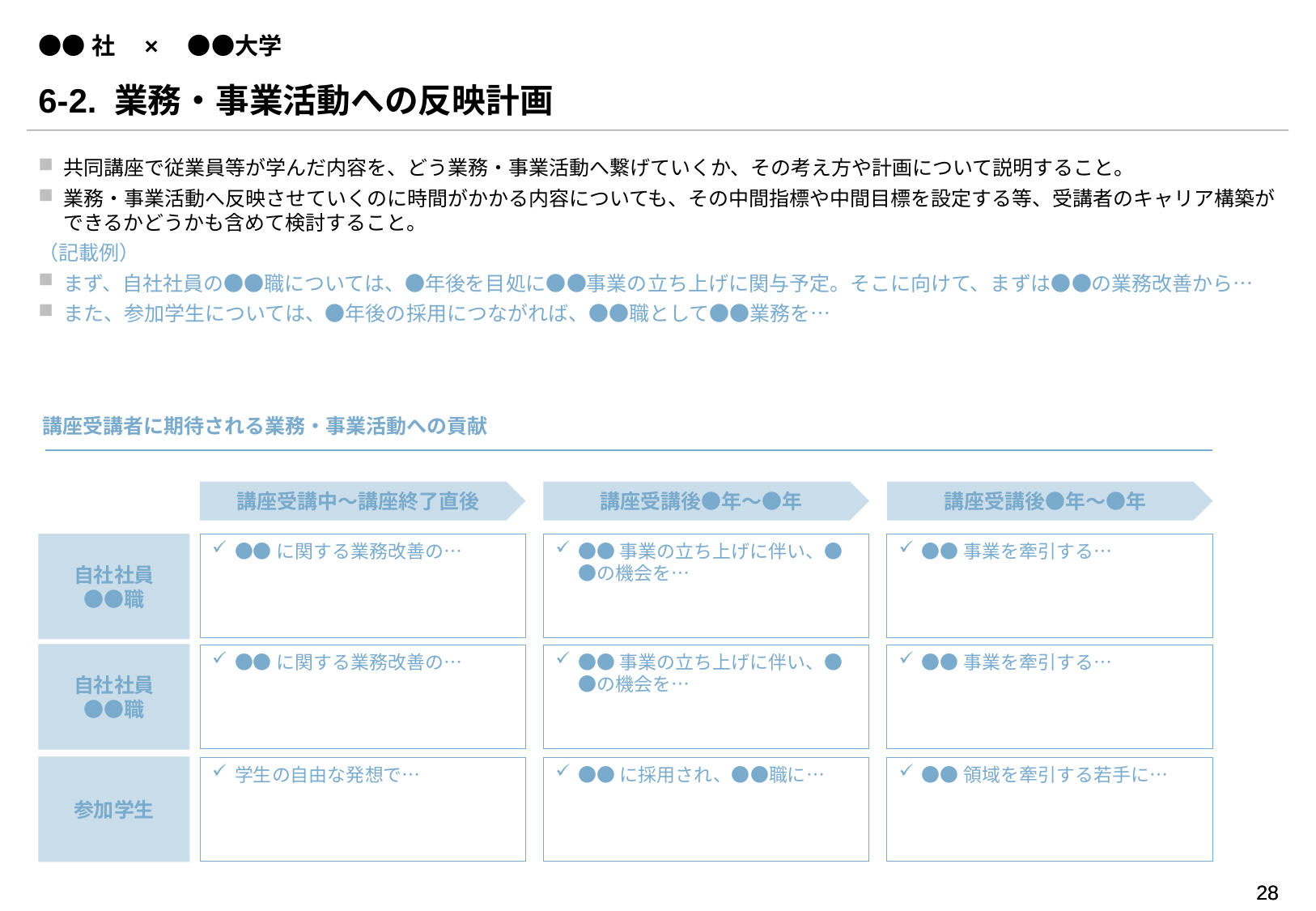

# ●●社　×　●●大学
6-2. 業務・事業活動への反映計画
共同講座で従業員等が学んだ内容を、どう業務・事業活動へ繋げていくか、その考え方や計画について説明すること。
業務・事業活動へ反映させていくのに時間がかかる内容についても、その中間指標や中間目標を設定する等、受講者のキャリア構築ができるかどうかも含めて検討すること。
（記載例）
まず、自社社員の●●職については、●年後を目処に●●事業の立ち上げに関与予定。そこに向けて、まずは●●の業務改善から…
また、参加学生については、●年後の採用につながれば、●●職として●●業務を…
講座受講者に期待される業務・事業活動への貢献
講座受講中～講座終了直後
講座受講後●年～●年
講座受講後●年～●年
自社社員
●●職
●●に関する業務改善の…
●●事業の立ち上げに伴い、●●の機会を…
●●事業を牽引する…
自社社員
●●職
●●に関する業務改善の…
●●事業の立ち上げに伴い、●●の機会を…
●●事業を牽引する…
参加学生
学生の自由な発想で…
●●に採用され、●●職に…
●●領域を牽引する若手に…